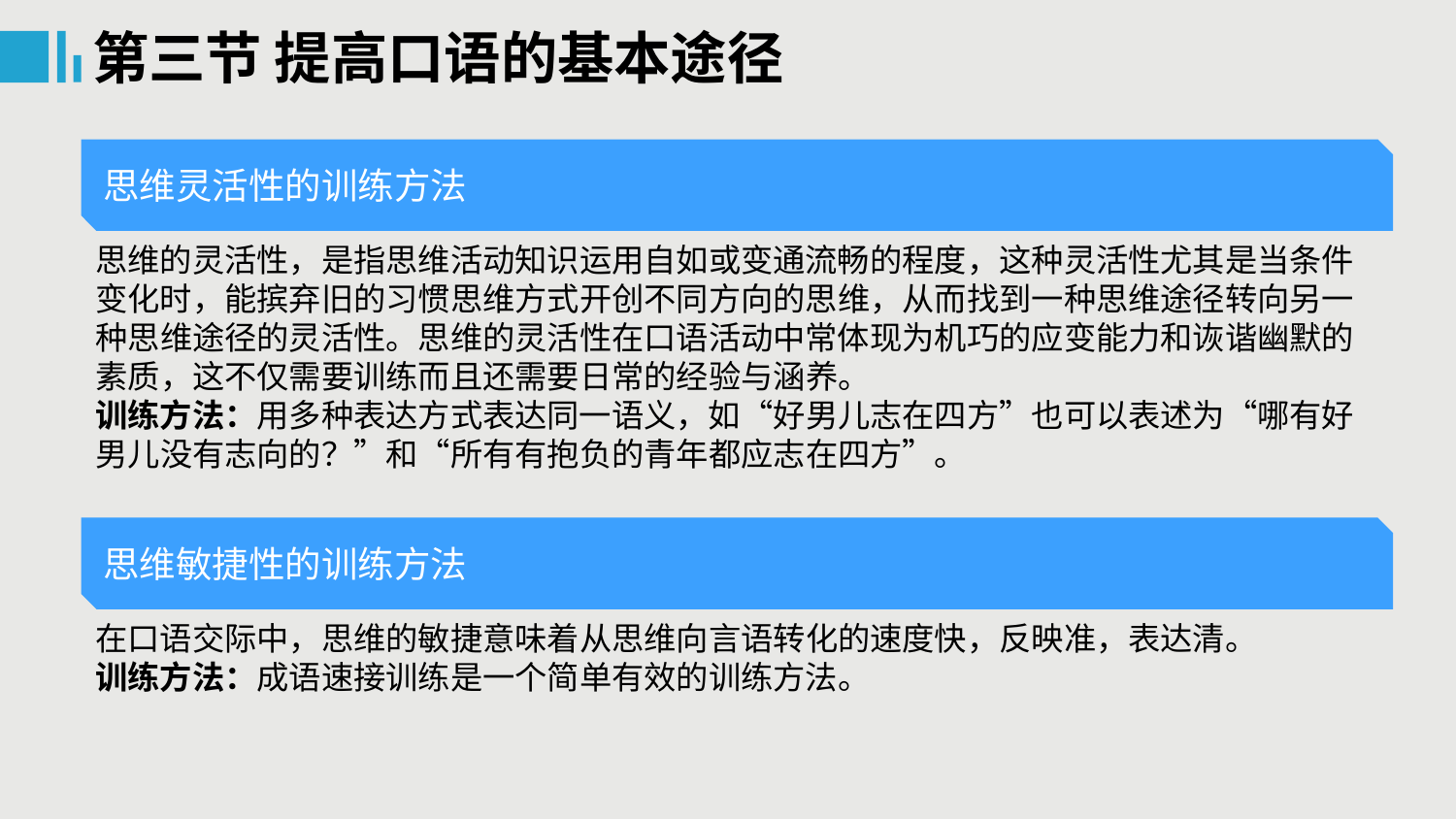

第三节 提高口语的基本途径

思维灵活性的训练方法
思维的灵活性，是指思维活动知识运用自如或变通流畅的程度，这种灵活性尤其是当条件变化时，能摈弃旧的习惯思维方式开创不同方向的思维，从而找到一种思维途径转向另一种思维途径的灵活性。思维的灵活性在口语活动中常体现为机巧的应变能力和诙谐幽默的素质，这不仅需要训练而且还需要日常的经验与涵养。
训练方法：用多种表达方式表达同一语义，如“好男儿志在四方”也可以表述为“哪有好男儿没有志向的？”和“所有有抱负的青年都应志在四方”。
思维敏捷性的训练方法
在口语交际中，思维的敏捷意味着从思维向言语转化的速度快，反映准，表达清。
训练方法：成语速接训练是一个简单有效的训练方法。